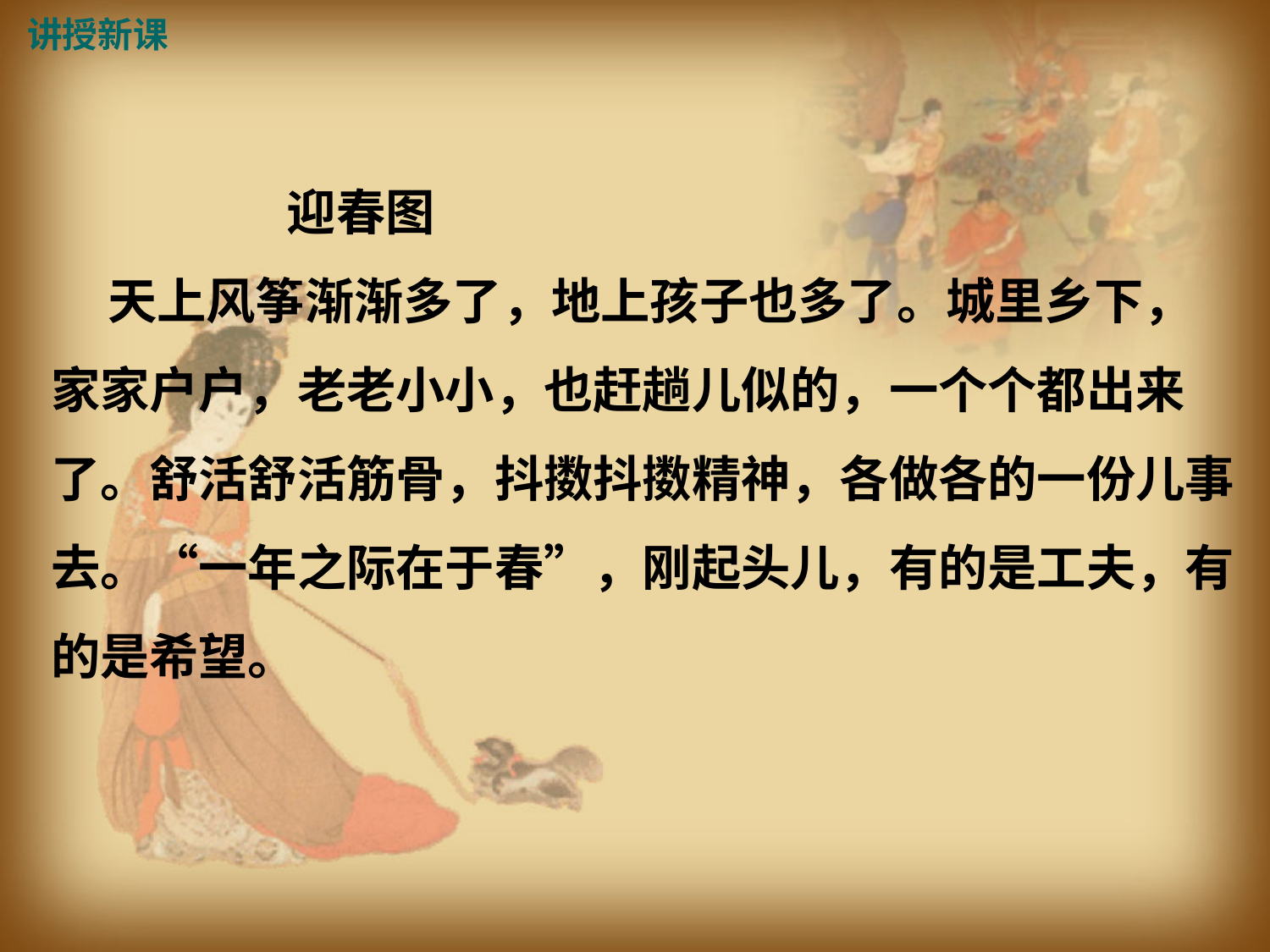

讲授新课
                    迎春图
    天上风筝渐渐多了，地上孩子也多了。城里乡下，家家户户，老老小小，也赶趟儿似的，一个个都出来了。舒活舒活筋骨，抖擞抖擞精神，各做各的一份儿事去。“一年之际在于春”，刚起头儿，有的是工夫，有的是希望。